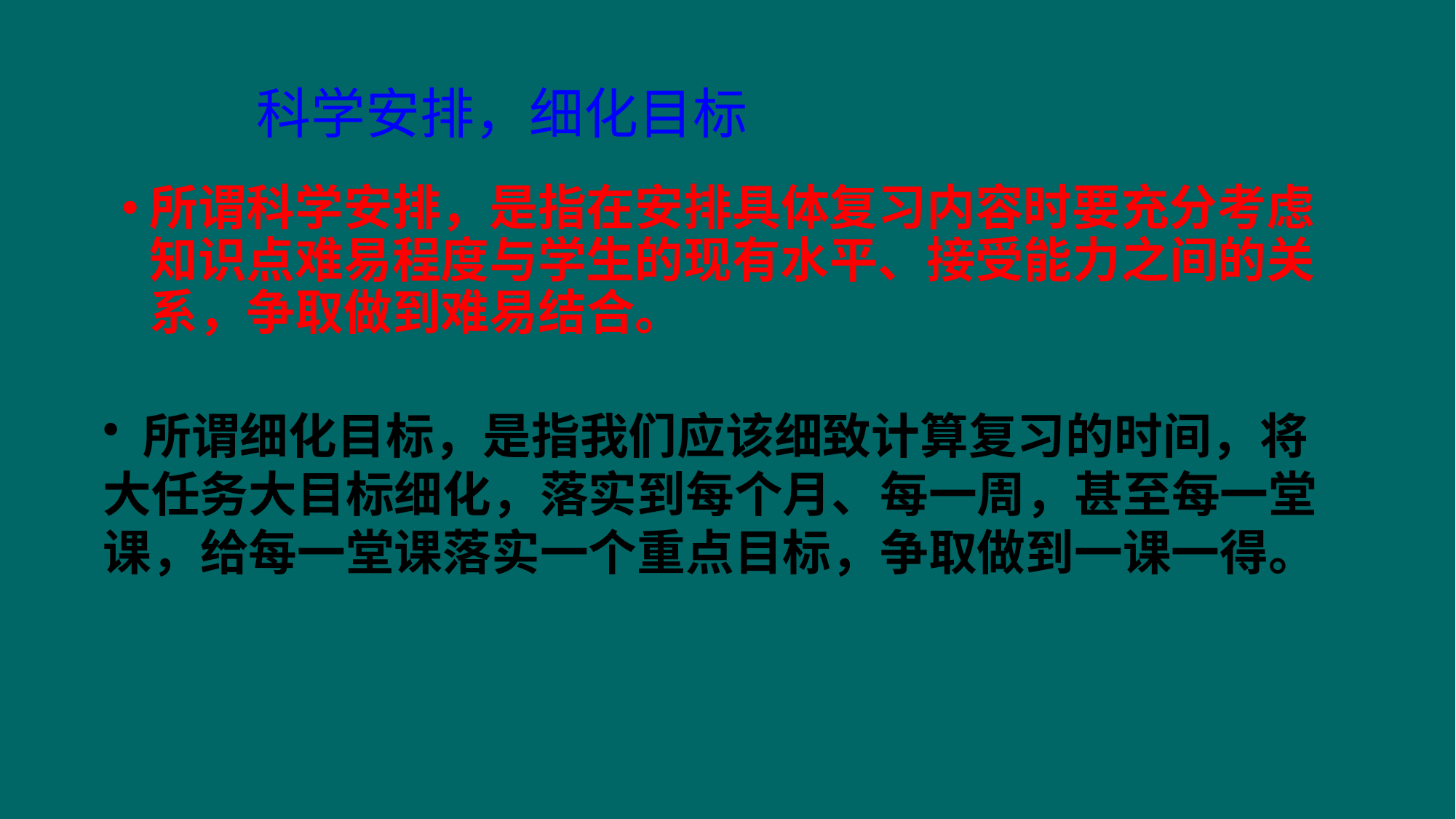

# 科学安排，细化目标
所谓科学安排，是指在安排具体复习内容时要充分考虑知识点难易程度与学生的现有水平、接受能力之间的关系，争取做到难易结合。
 所谓细化目标，是指我们应该细致计算复习的时间，将大任务大目标细化，落实到每个月、每一周，甚至每一堂课，给每一堂课落实一个重点目标，争取做到一课一得。